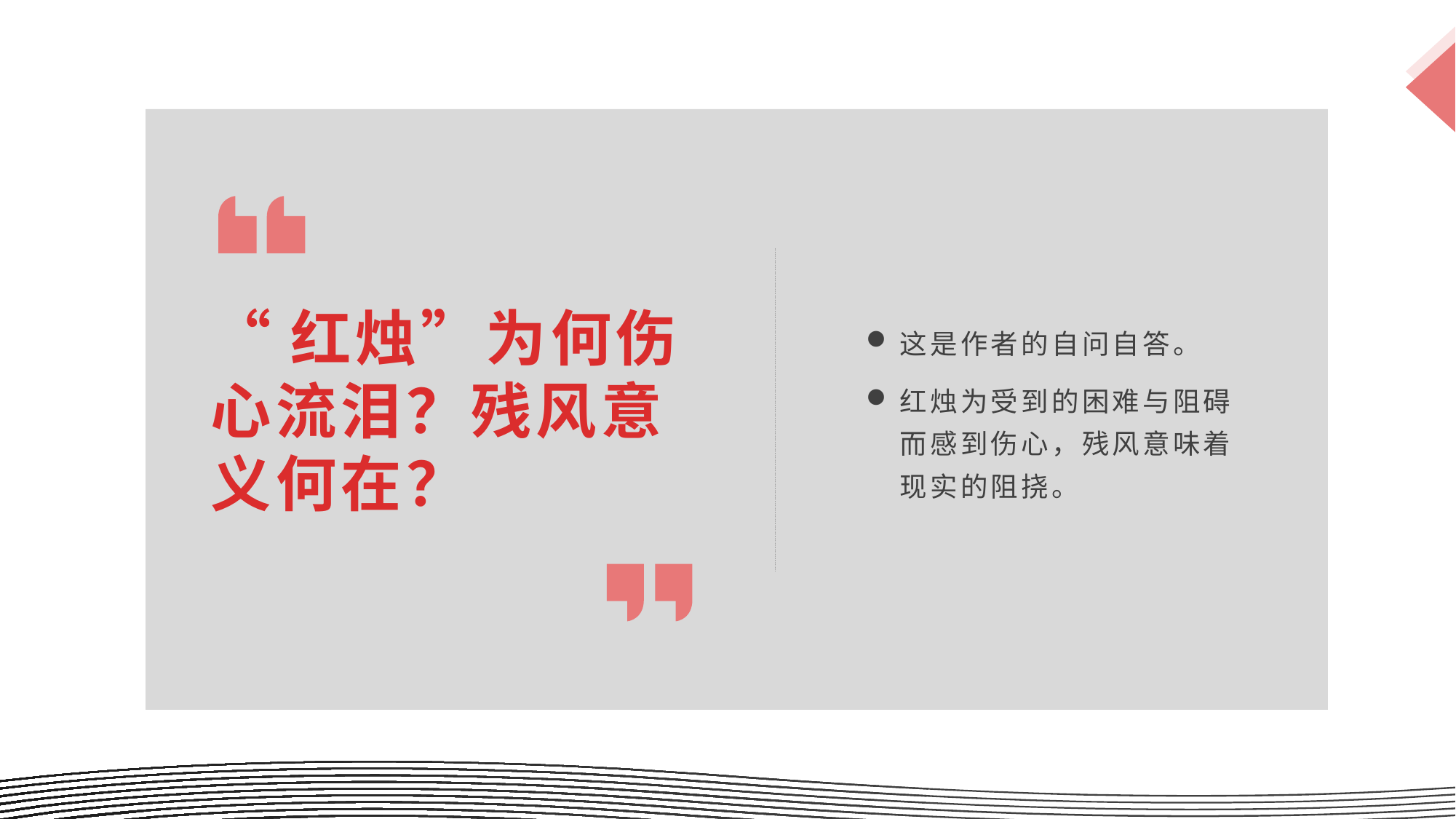

这是作者的自问自答。
红烛为受到的困难与阻碍而感到伤心，残风意味着现实的阻挠。
“红烛”为何伤心流泪？残风意义何在？